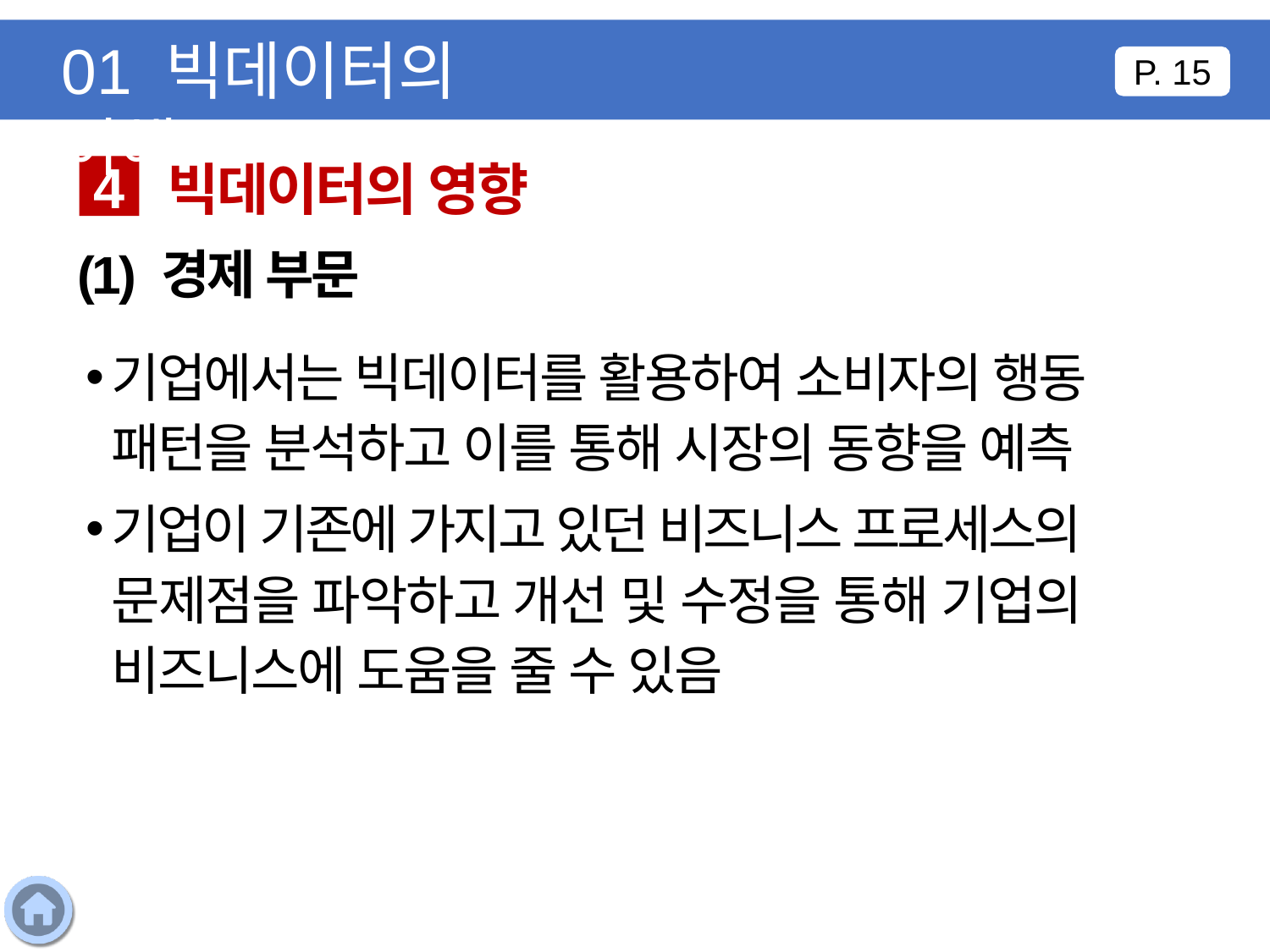

01 빅데이터의 이해
P. 15
빅데이터의 영향
4
(1) 경제 부문
기업에서는 빅데이터를 활용하여 소비자의 행동 패턴을 분석하고 이를 통해 시장의 동향을 예측
기업이 기존에 가지고 있던 비즈니스 프로세스의 문제점을 파악하고 개선 및 수정을 통해 기업의 비즈니스에 도움을 줄 수 있음